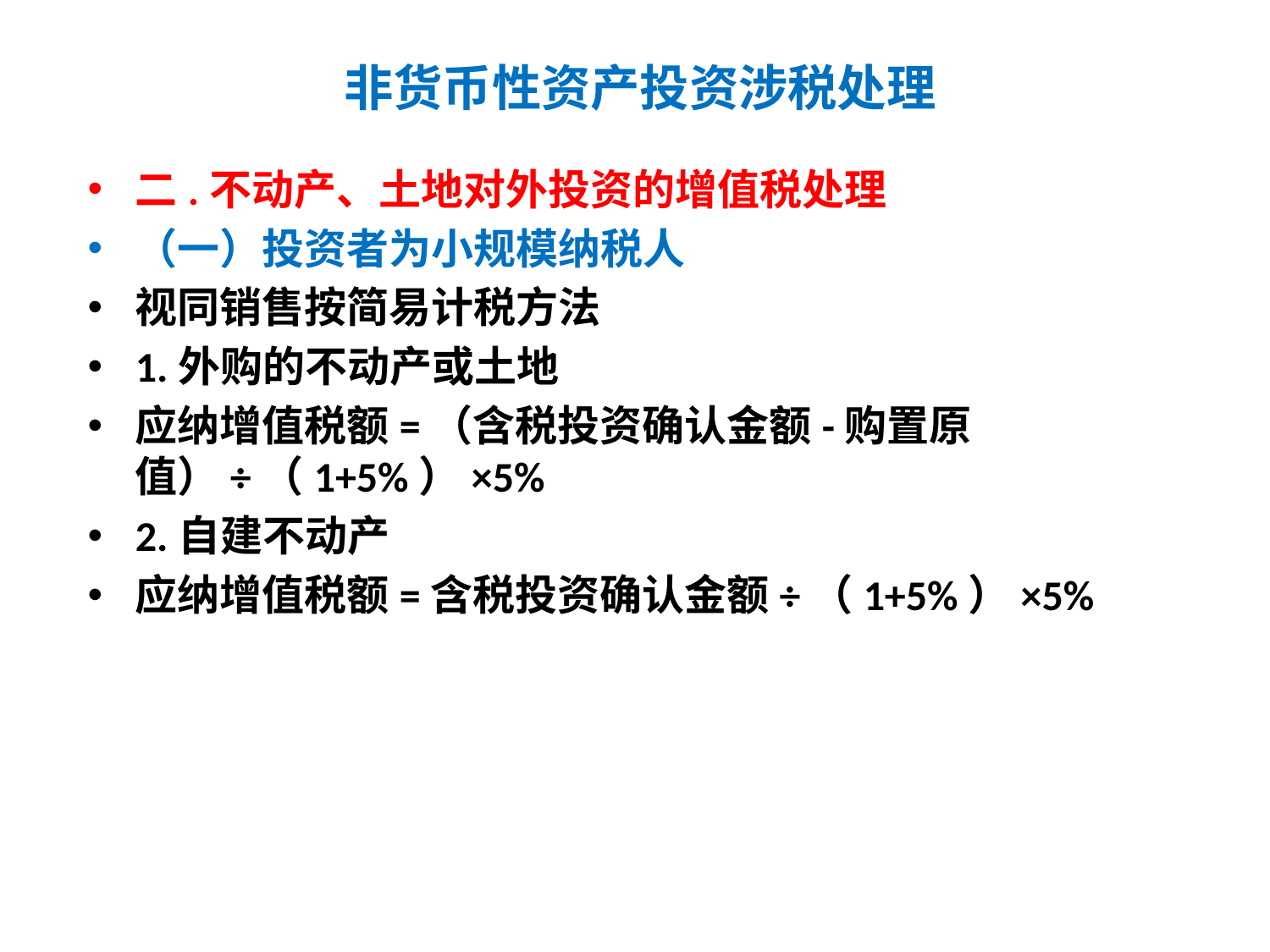

# 非货币性资产投资涉税处理
二.不动产、土地对外投资的增值税处理
（一）投资者为小规模纳税人
视同销售按简易计税方法
1.外购的不动产或土地
应纳增值税额=（含税投资确认金额-购置原值）÷（1+5%）×5%
2.自建不动产
应纳增值税额=含税投资确认金额÷（1+5%）×5%